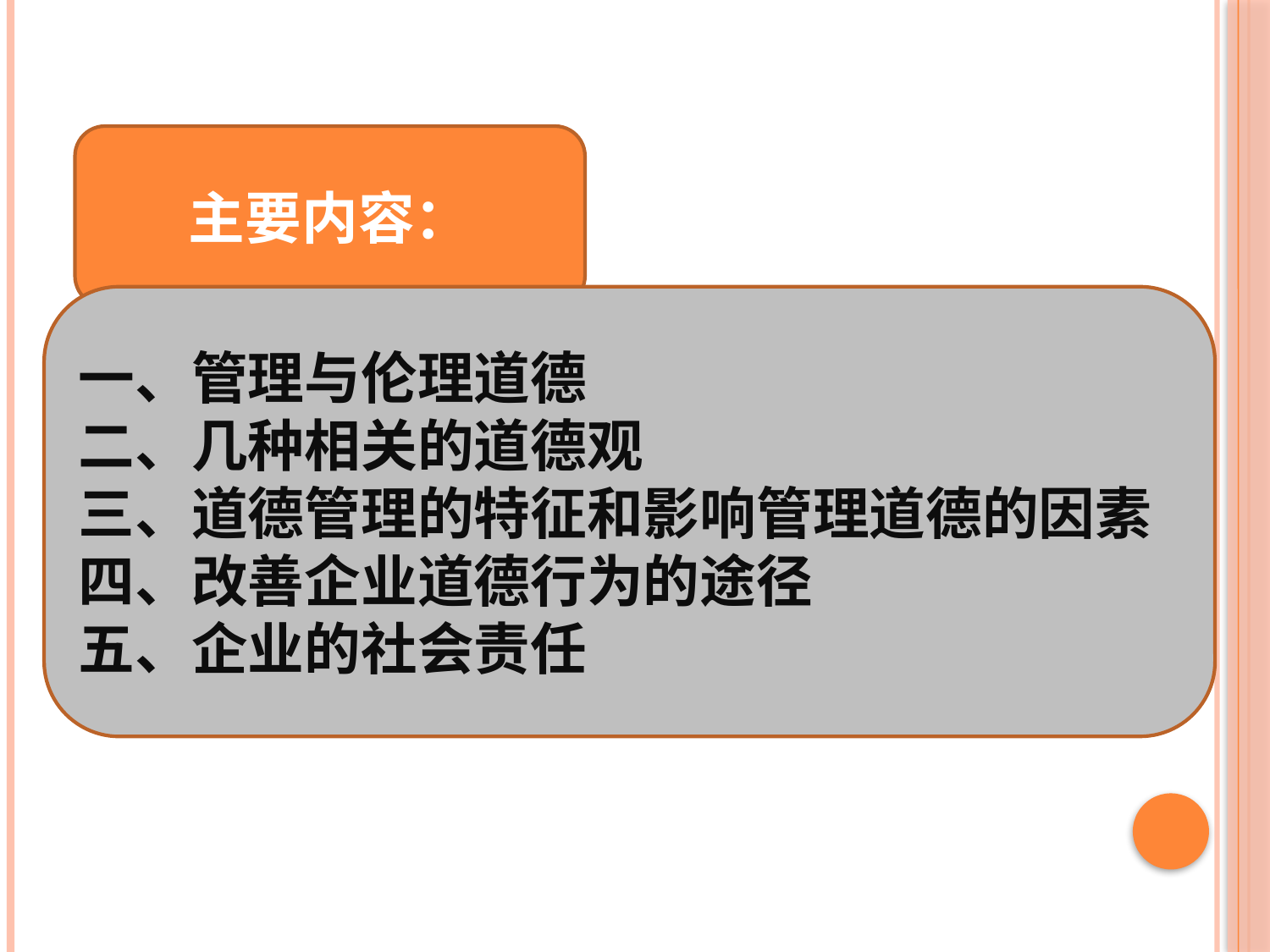

主要内容：
一、管理与伦理道德
二、几种相关的道德观
三、道德管理的特征和影响管理道德的因素
四、改善企业道德行为的途径
五、企业的社会责任